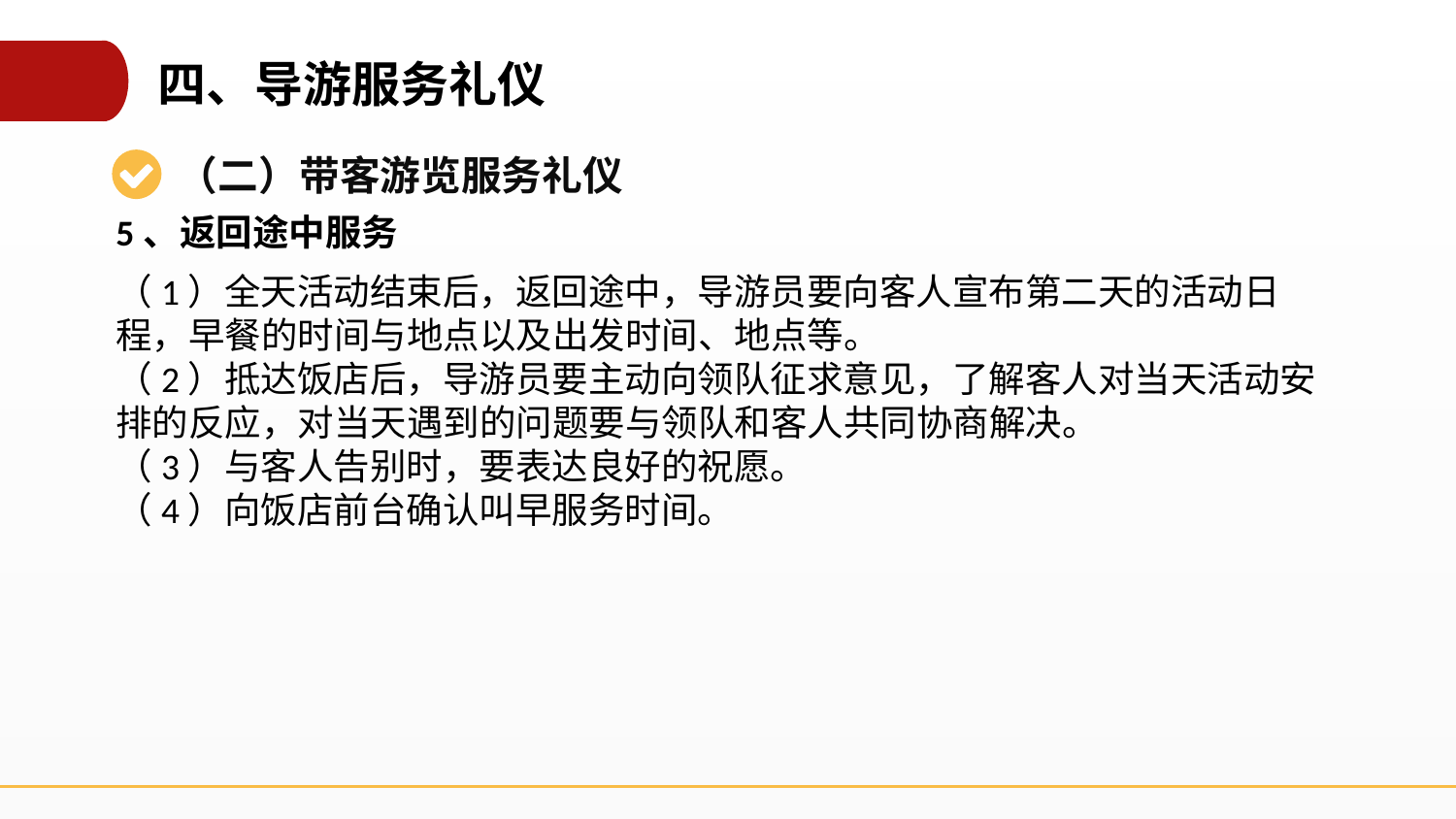

四、导游服务礼仪

（二）带客游览服务礼仪
5、返回途中服务
（1）全天活动结束后，返回途中，导游员要向客人宣布第二天的活动日程，早餐的时间与地点以及出发时间、地点等。
（2）抵达饭店后，导游员要主动向领队征求意见，了解客人对当天活动安排的反应，对当天遇到的问题要与领队和客人共同协商解决。
（3）与客人告别时，要表达良好的祝愿。
（4）向饭店前台确认叫早服务时间。